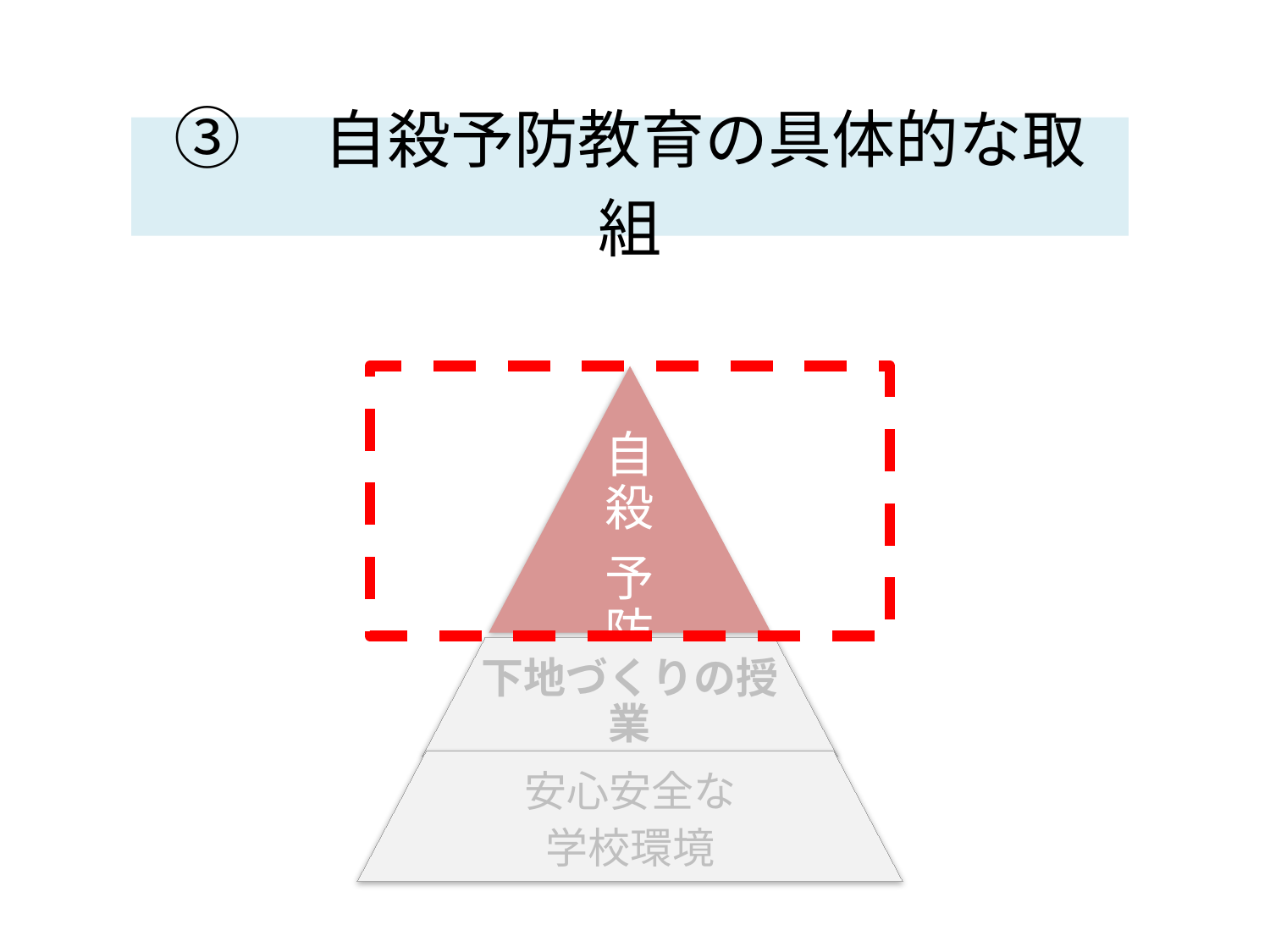

# ③　自殺予防教育の具体的な取組

自殺
予防教育
下地づくりの授業
安心安全な
学校環境